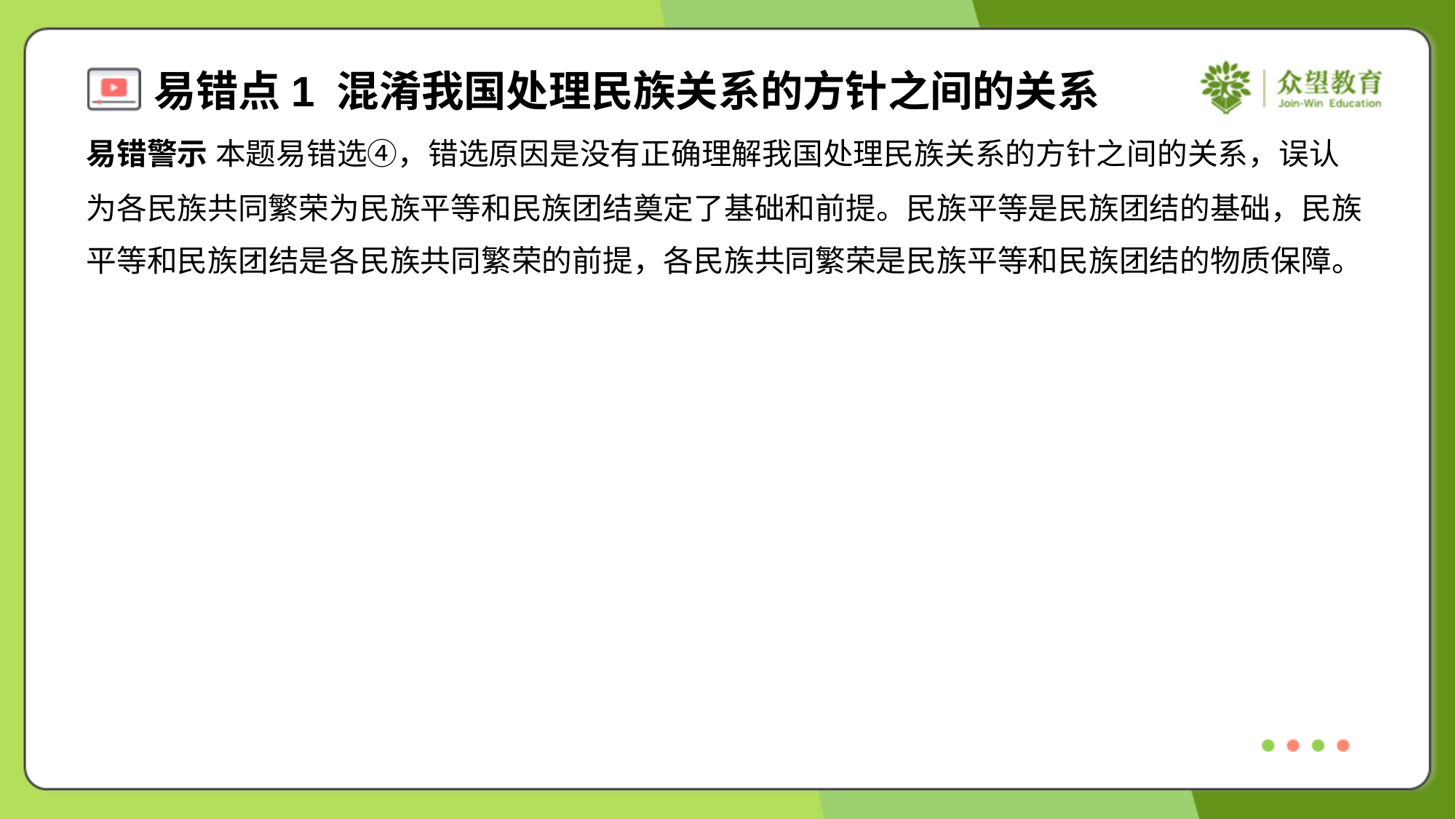

易错警示 本题易错选④，错选原因是没有正确理解我国处理民族关系的方针之间的关系，误认
为各民族共同繁荣为民族平等和民族团结奠定了基础和前提。民族平等是民族团结的基础，民族
平等和民族团结是各民族共同繁荣的前提，各民族共同繁荣是民族平等和民族团结的物质保障。